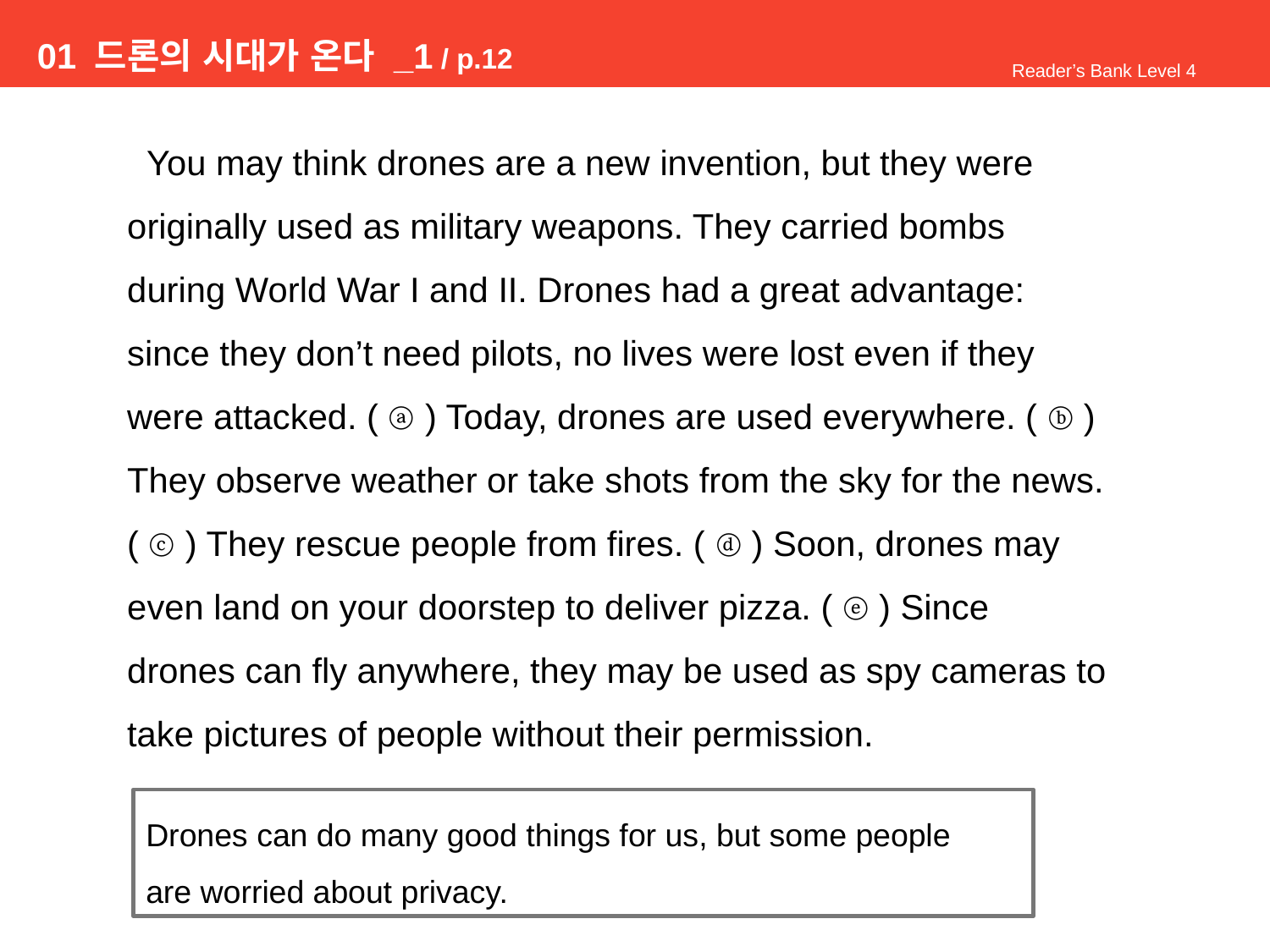

# 01 드론의 시대가 온다 _1 / p.12
Reader’s Bank Level 4

  You may think drones are a new invention, but they were
originally used as military weapons. They carried bombs
during World War I and II. Drones had a great advantage:
since they don’t need pilots, no lives were lost even if they
were attacked. ( ⓐ ) Today, drones are used everywhere. ( ⓑ )
They observe weather or take shots from the sky for the news.
( ⓒ ) They rescue people from fires. ( ⓓ ) Soon, drones may
even land on your doorstep to deliver pizza. ( ⓔ ) Since
drones can fly anywhere, they may be used as spy cameras to
take pictures of people without their permission.
Drones can do many good things for us, but some people
are worried about privacy.